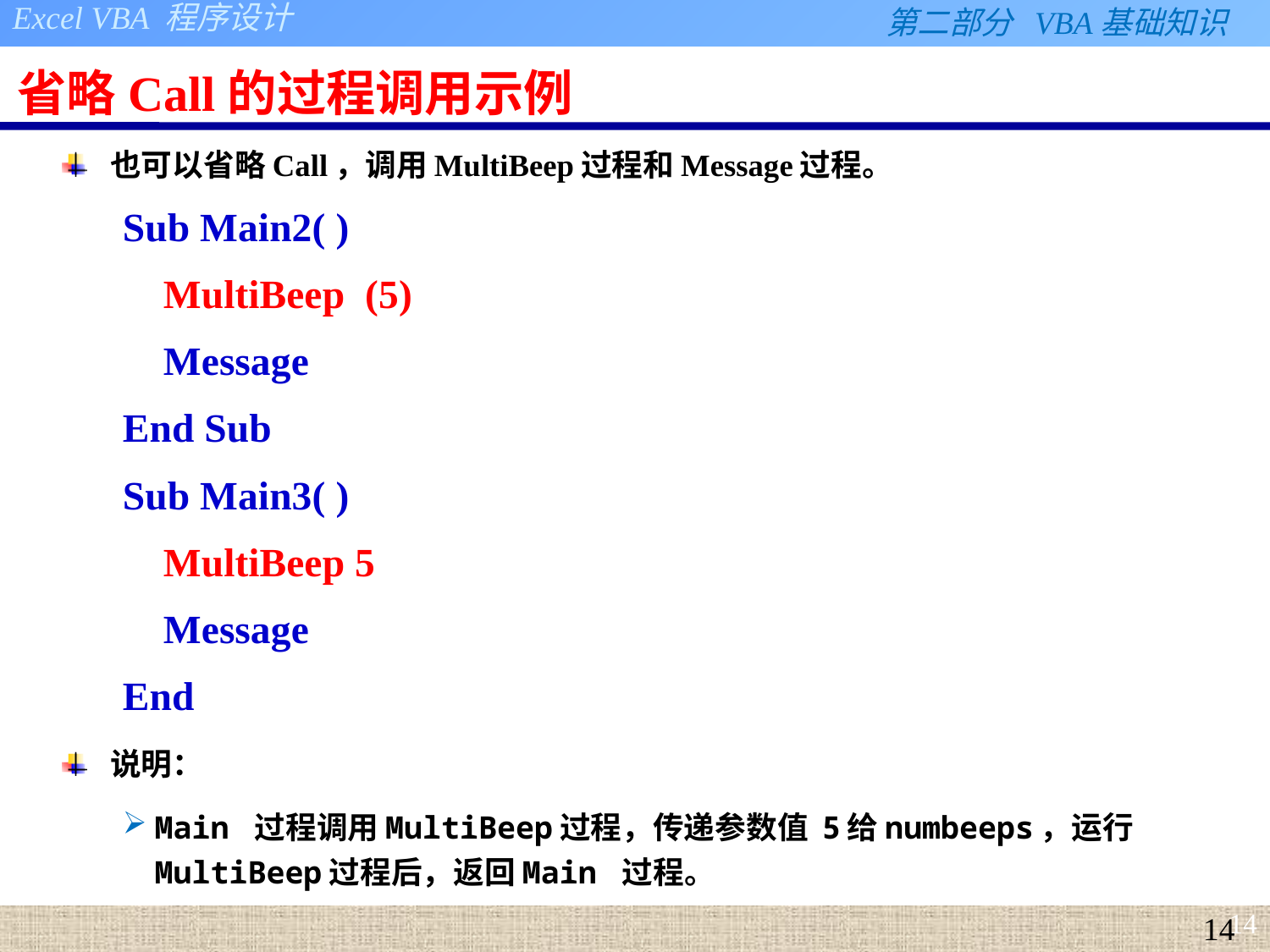

# 省略Call的过程调用示例
也可以省略Call，调用MultiBeep过程和Message过程。
Sub Main2( )
    MultiBeep  (5)
    Message
End Sub
Sub Main3( )
    MultiBeep 5
    Message
End
说明：
Main 过程调用MultiBeep过程，传递参数值 5给numbeeps，运行MultiBeep过程后，返回Main 过程。
14